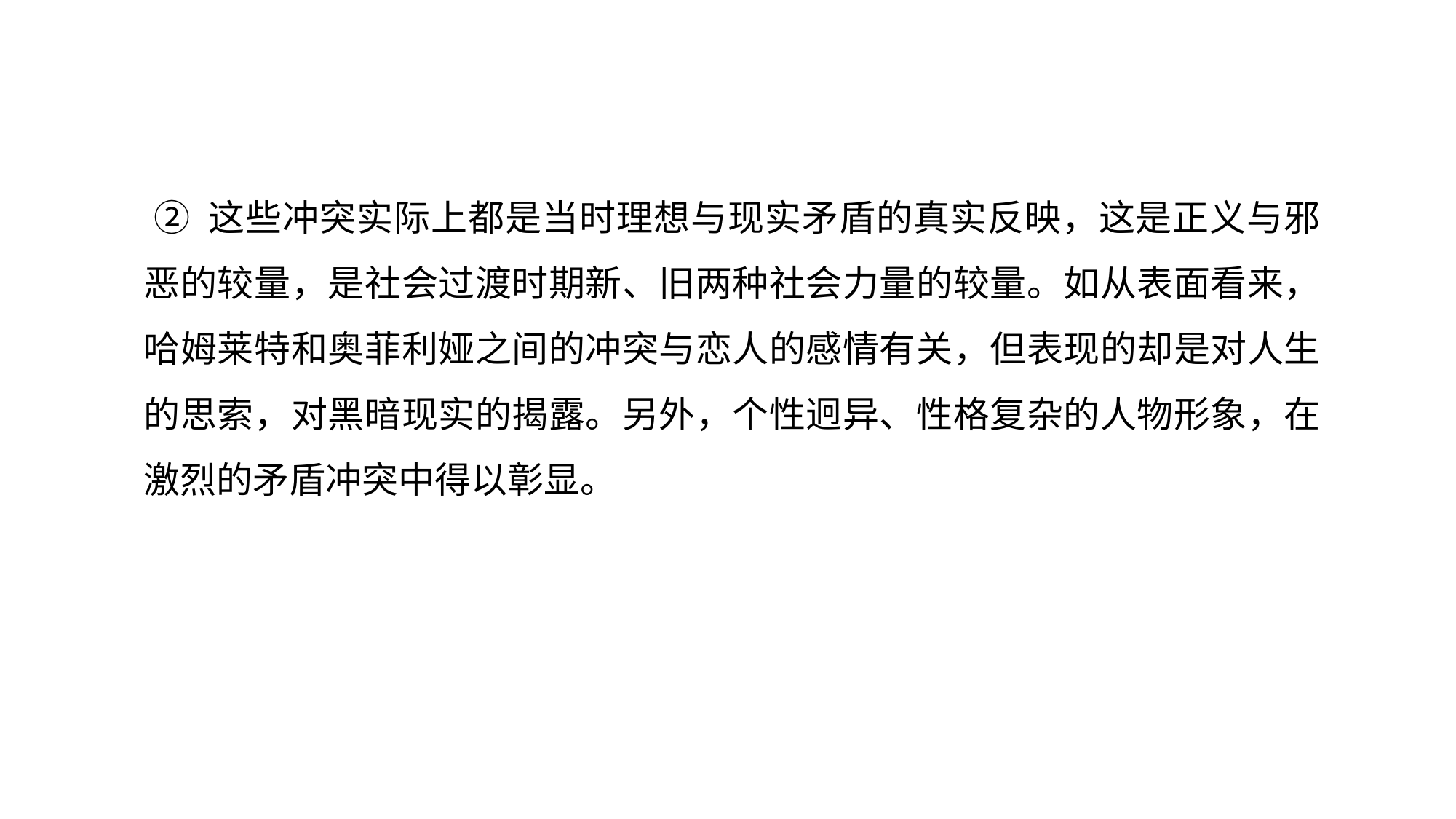

② 这些冲突实际上都是当时理想与现实矛盾的真实反映，这是正义与邪恶的较量，是社会过渡时期新、旧两种社会力量的较量。如从表面看来，哈姆莱特和奥菲利娅之间的冲突与恋人的感情有关，但表现的却是对人生的思索，对黑暗现实的揭露。另外，个性迥异、性格复杂的人物形象，在激烈的矛盾冲突中得以彰显。